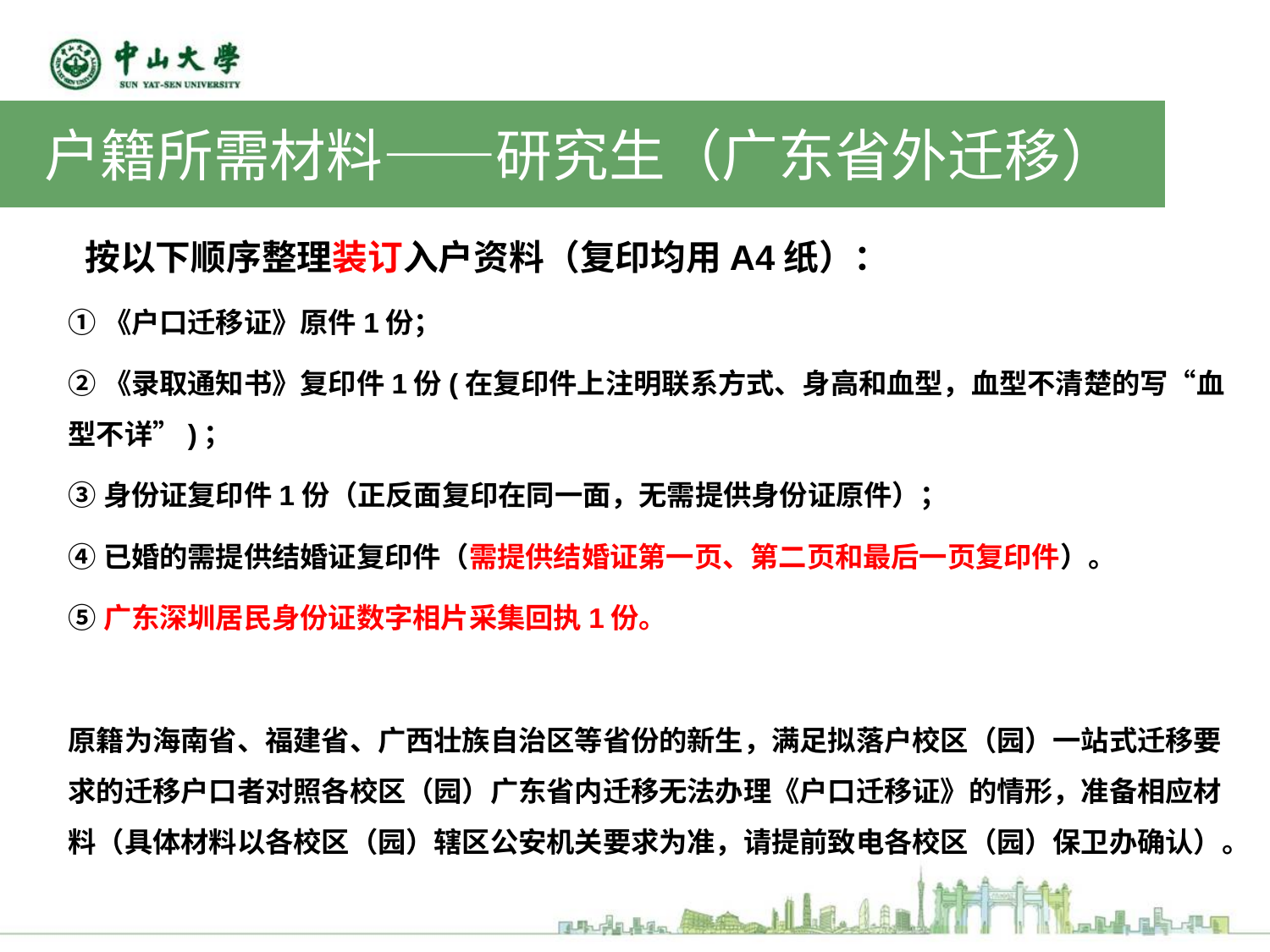

户籍所需材料——研究生（广东省外迁移）
 按以下顺序整理装订入户资料（复印均用A4纸）：
①《户口迁移证》原件1份；
②《录取通知书》复印件1份(在复印件上注明联系方式、身高和血型，血型不清楚的写“血型不详”)；
③身份证复印件1份（正反面复印在同一面，无需提供身份证原件）；
④已婚的需提供结婚证复印件（需提供结婚证第一页、第二页和最后一页复印件）。
⑤广东深圳居民身份证数字相片采集回执1份。

原籍为海南省、福建省、广西壮族自治区等省份的新生，满足拟落户校区（园）一站式迁移要求的迁移户口者对照各校区（园）广东省内迁移无法办理《户口迁移证》的情形，准备相应材料（具体材料以各校区（园）辖区公安机关要求为准，请提前致电各校区（园）保卫办确认）。